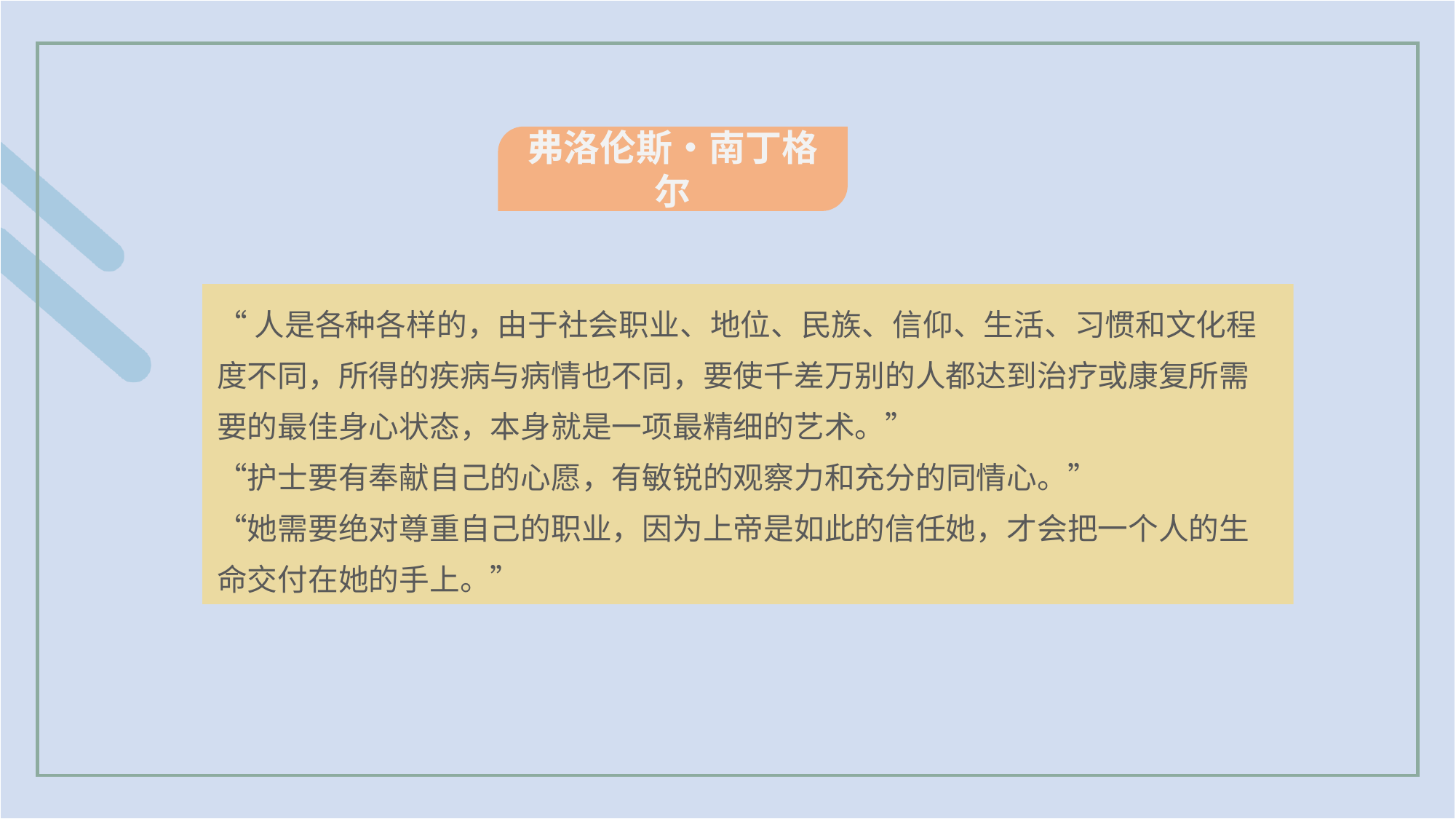

弗洛伦斯•南丁格尔
“人是各种各样的，由于社会职业、地位、民族、信仰、生活、习惯和文化程度不同，所得的疾病与病情也不同，要使千差万别的人都达到治疗或康复所需要的最佳身心状态，本身就是一项最精细的艺术。”
“护士要有奉献自己的心愿，有敏锐的观察力和充分的同情心。”
“她需要绝对尊重自己的职业，因为上帝是如此的信任她，才会把一个人的生命交付在她的手上。”